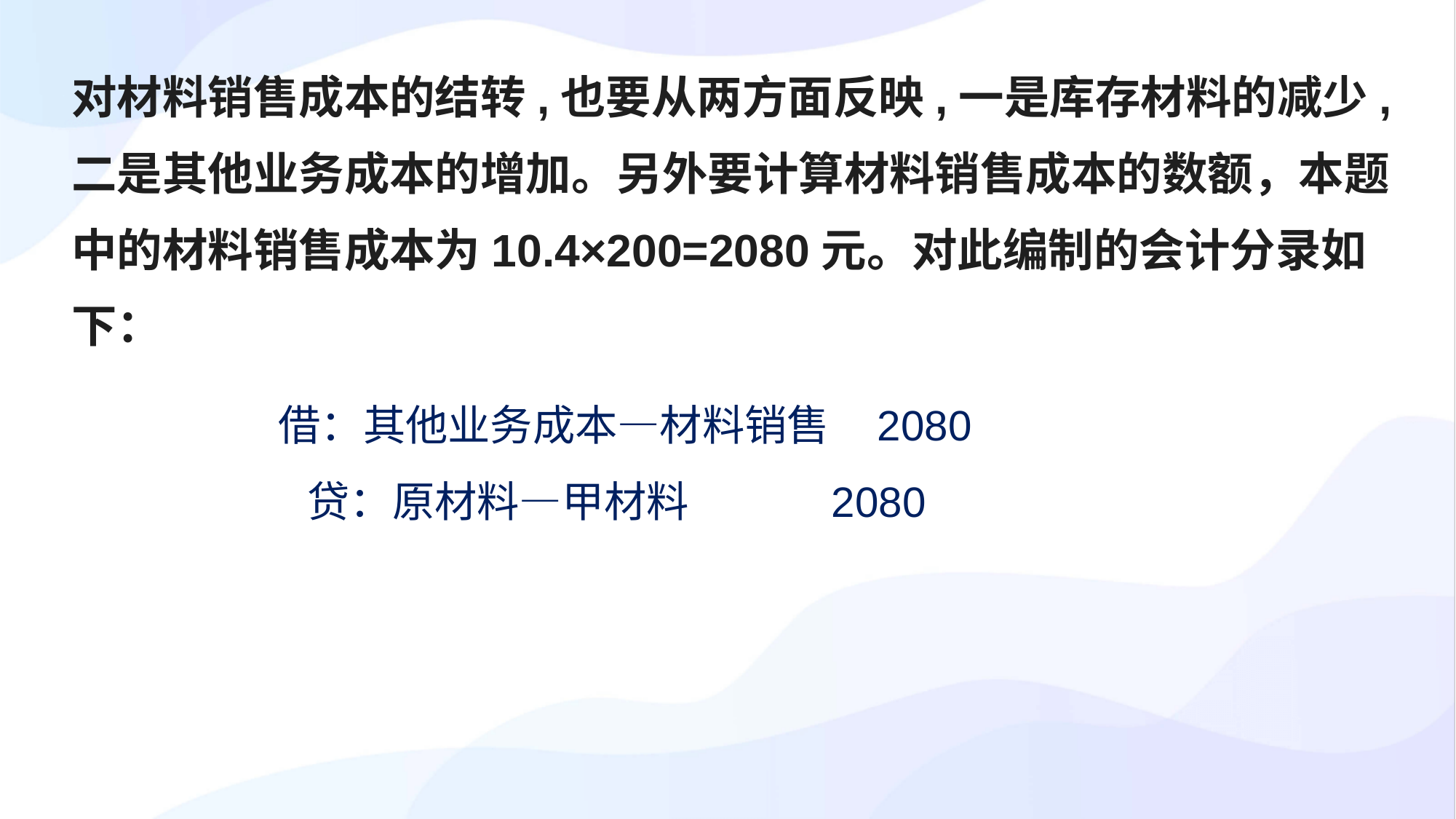

对材料销售成本的结转,也要从两方面反映,一是库存材料的减少,二是其他业务成本的增加。另外要计算材料销售成本的数额，本题中的材料销售成本为10.4×200=2080元。对此编制的会计分录如下：
借：其他业务成本—材料销售    2080
  贷：原材料—甲材料              2080